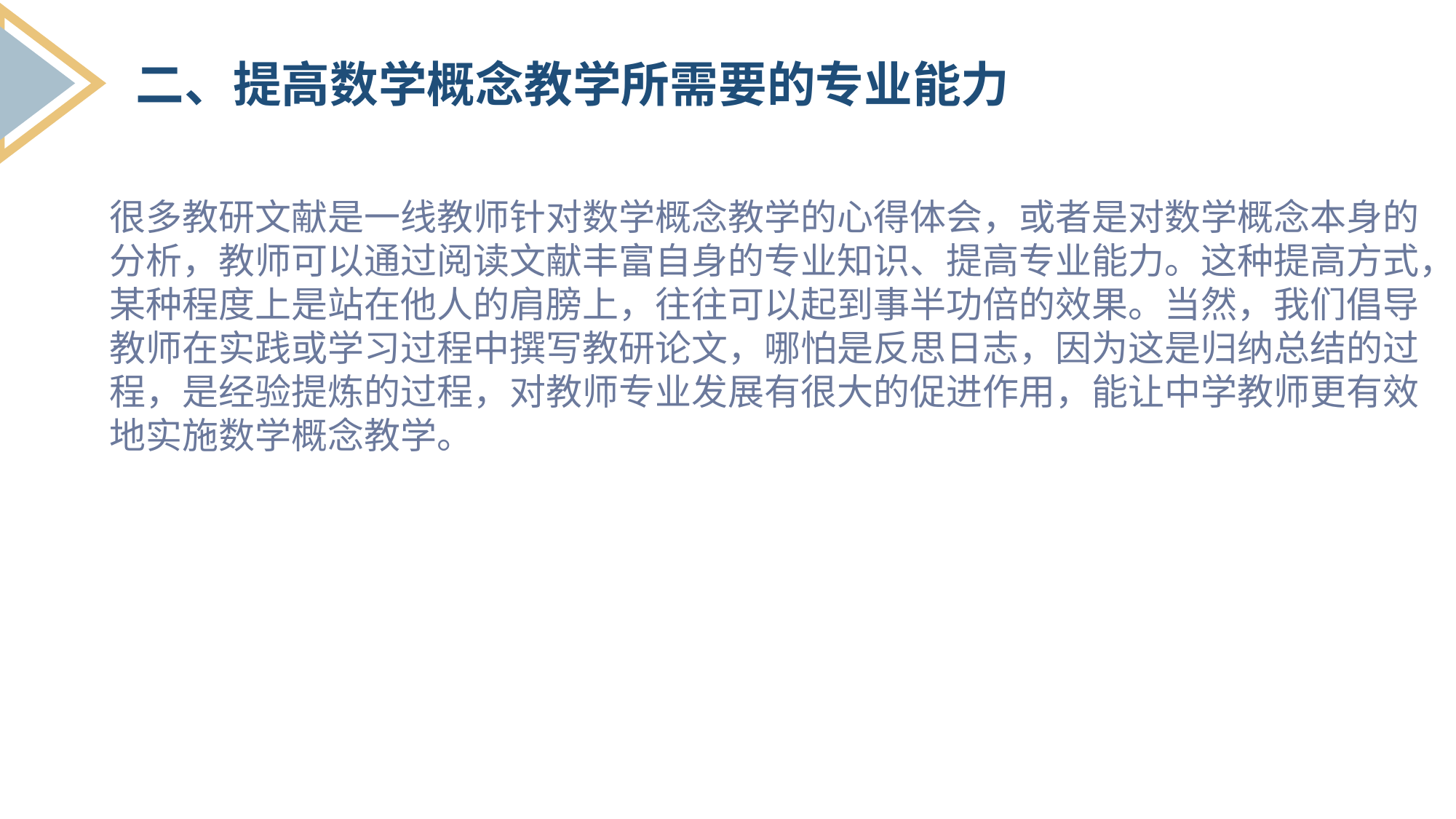

二、提高数学概念教学所需要的专业能力
很多教研文献是一线教师针对数学概念教学的心得体会，或者是对数学概念本身的分析，教师可以通过阅读文献丰富自身的专业知识、提高专业能力。这种提高方式，某种程度上是站在他人的肩膀上，往往可以起到事半功倍的效果。当然，我们倡导教师在实践或学习过程中撰写教研论文，哪怕是反思日志，因为这是归纳总结的过程，是经验提炼的过程，对教师专业发展有很大的促进作用，能让中学教师更有效地实施数学概念教学。